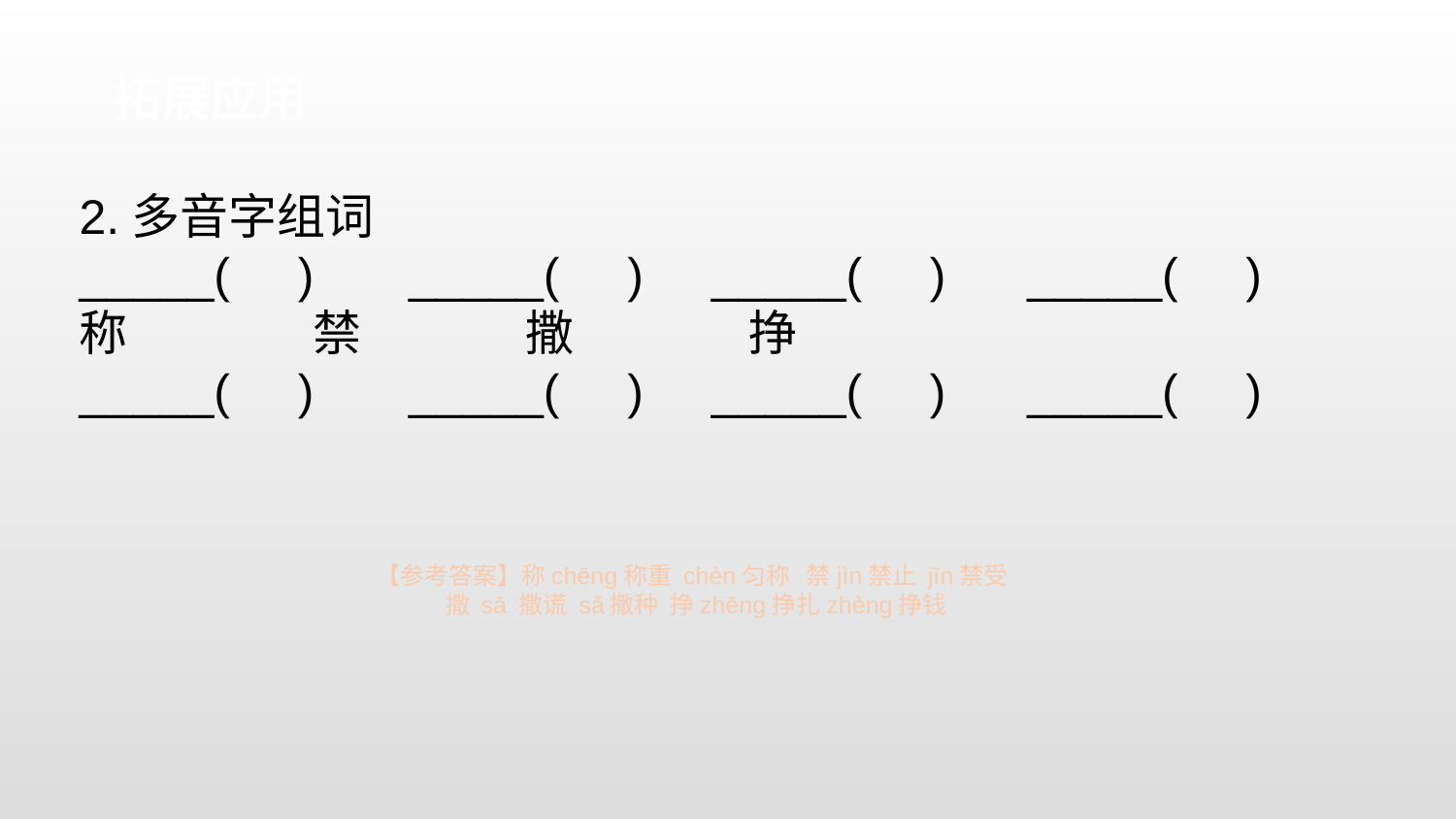

拓展应用
2.多音字组词
_____(     )       _____(     )     _____(     )      _____(     )
称                 禁               撒                挣
_____(     )       _____(     )     _____(     )      _____(     )
【参考答案】称chēng称重 chèn匀称   禁jìn禁止 jīn禁受
            撒 sā 撒谎 sǎ撒种  挣zhēng挣扎zhèng挣钱